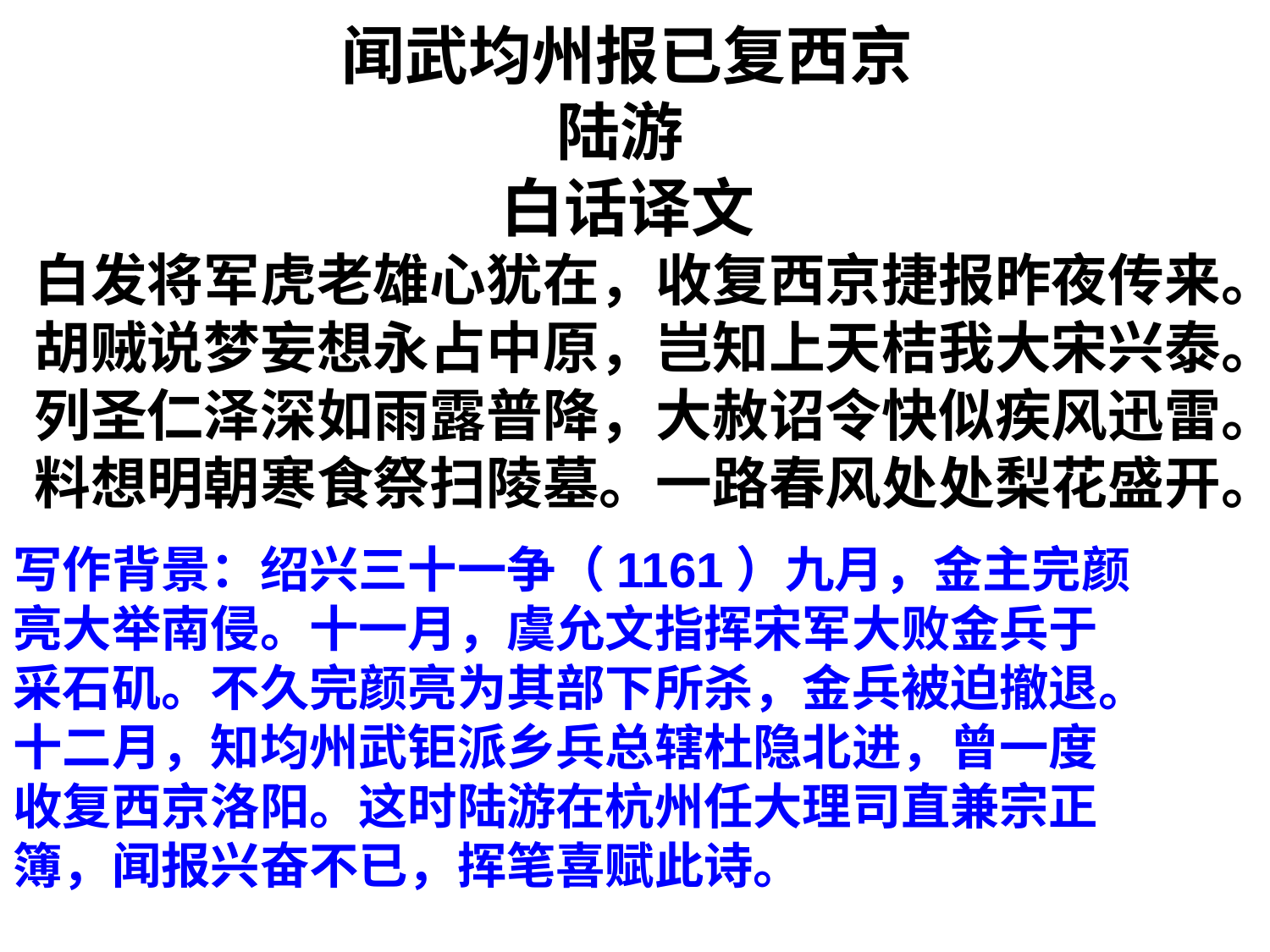

闻武均州报已复西京
陆游
白话译文
白发将军虎老雄心犹在，收复西京捷报昨夜传来。
胡贼说梦妄想永占中原，岂知上天桔我大宋兴泰。
列圣仁泽深如雨露普降，大赦诏令快似疾风迅雷。
料想明朝寒食祭扫陵墓。一路春风处处梨花盛开。
写作背景：绍兴三十一争（1161）九月，金主完颜亮大举南侵。十一月，虞允文指挥宋军大败金兵于采石矶。不久完颜亮为其部下所杀，金兵被迫撤退。十二月，知均州武钜派乡兵总辖杜隐北进，曾一度收复西京洛阳。这时陆游在杭州任大理司直兼宗正簿，闻报兴奋不已，挥笔喜赋此诗。